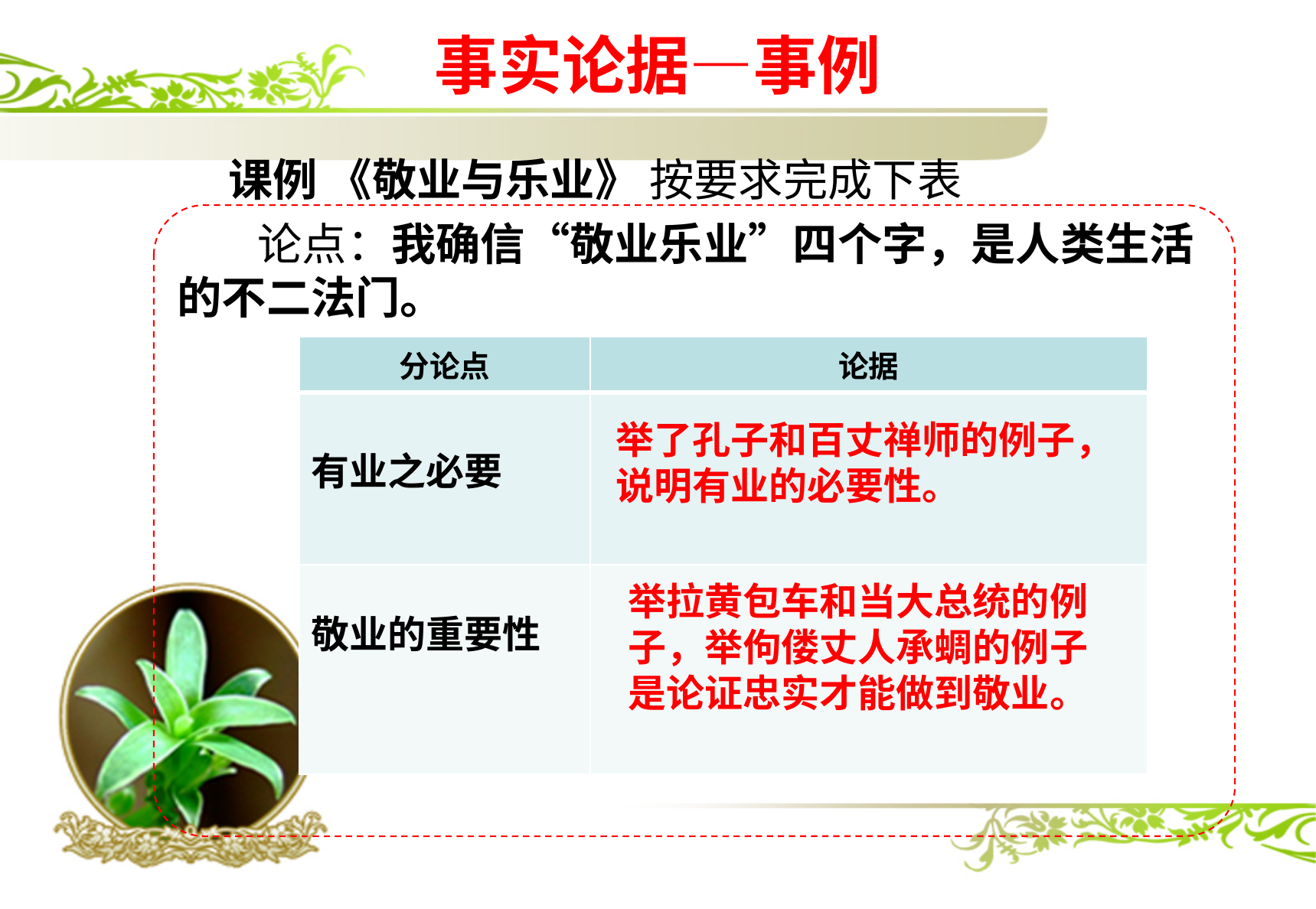

# 事实论据—事例
   课例 《敬业与乐业》 按要求完成下表
       论点：我确信“敬业乐业”四个字，是人类生活的不二法门。

| 分论点 | 论据 |
| --- | --- |
| 有业之必要 |  |
| 敬业的重要性 |  |
举了孔子和百丈禅师的例子，说明有业的必要性。
举拉黄包车和当大总统的例子，举佝偻丈人承蜩的例子是论证忠实才能做到敬业。